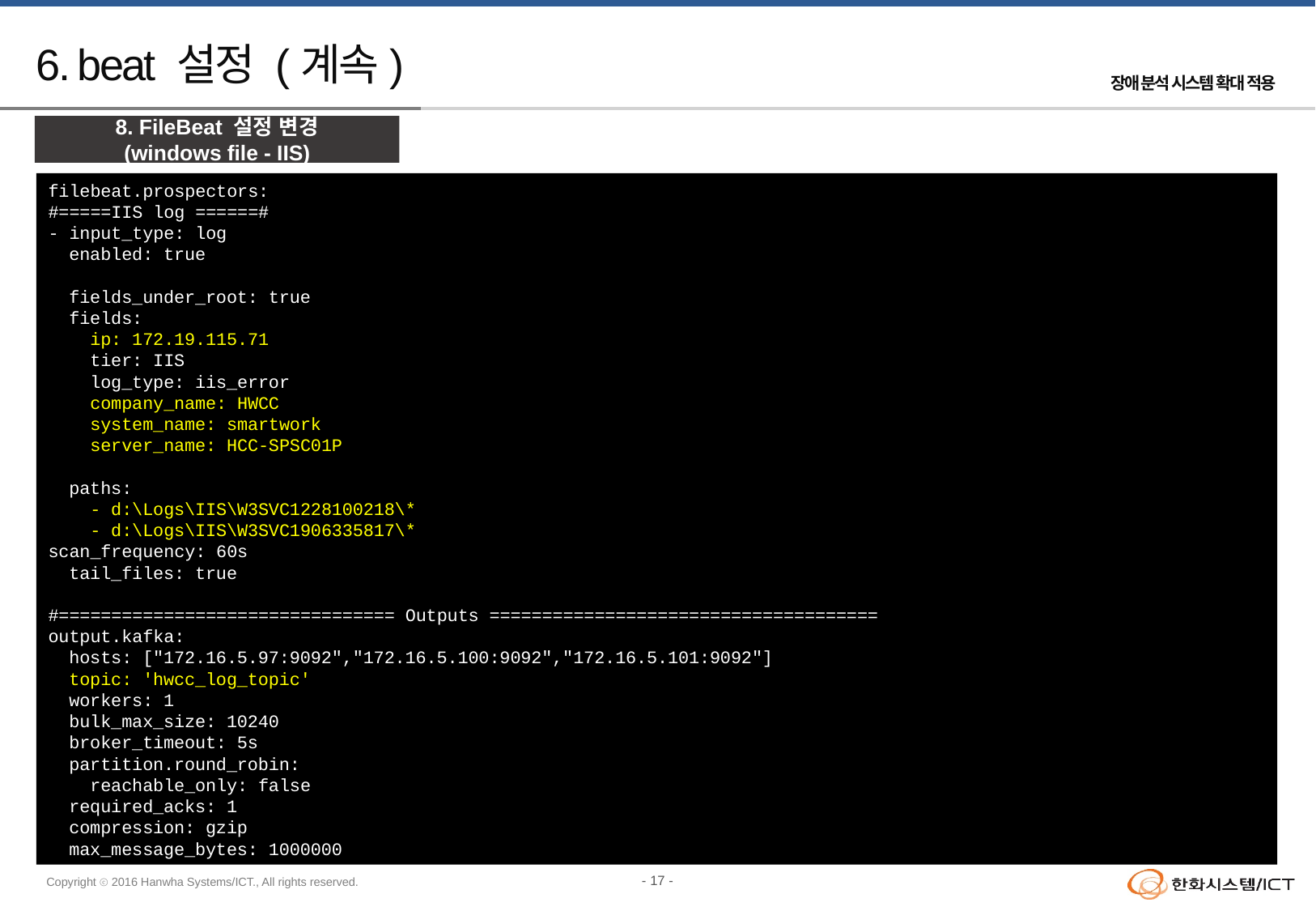

# 6. beat 설정 (계속)
8. FileBeat 설정 변경
(windows file - IIS)
filebeat.prospectors:
#=====IIS log ======#
- input_type: log
  enabled: true

  fields_under_root: true
  fields:
    ip: 172.19.115.71
    tier: IIS
    log_type: iis_error
    company_name: HWCC
    system_name: smartwork
    server_name: HCC-SPSC01P

  paths:
    - d:\Logs\IIS\W3SVC1228100218\*
    - d:\Logs\IIS\W3SVC1906335817\*
scan_frequency: 60s
  tail_files: true

#================================ Outputs =====================================
output.kafka:
  hosts: ["172.16.5.97:9092","172.16.5.100:9092","172.16.5.101:9092"]
  topic: 'hwcc_log_topic'
  workers: 1
  bulk_max_size: 10240
  broker_timeout: 5s
  partition.round_robin:
    reachable_only: false
  required_acks: 1
  compression: gzip
  max_message_bytes: 1000000